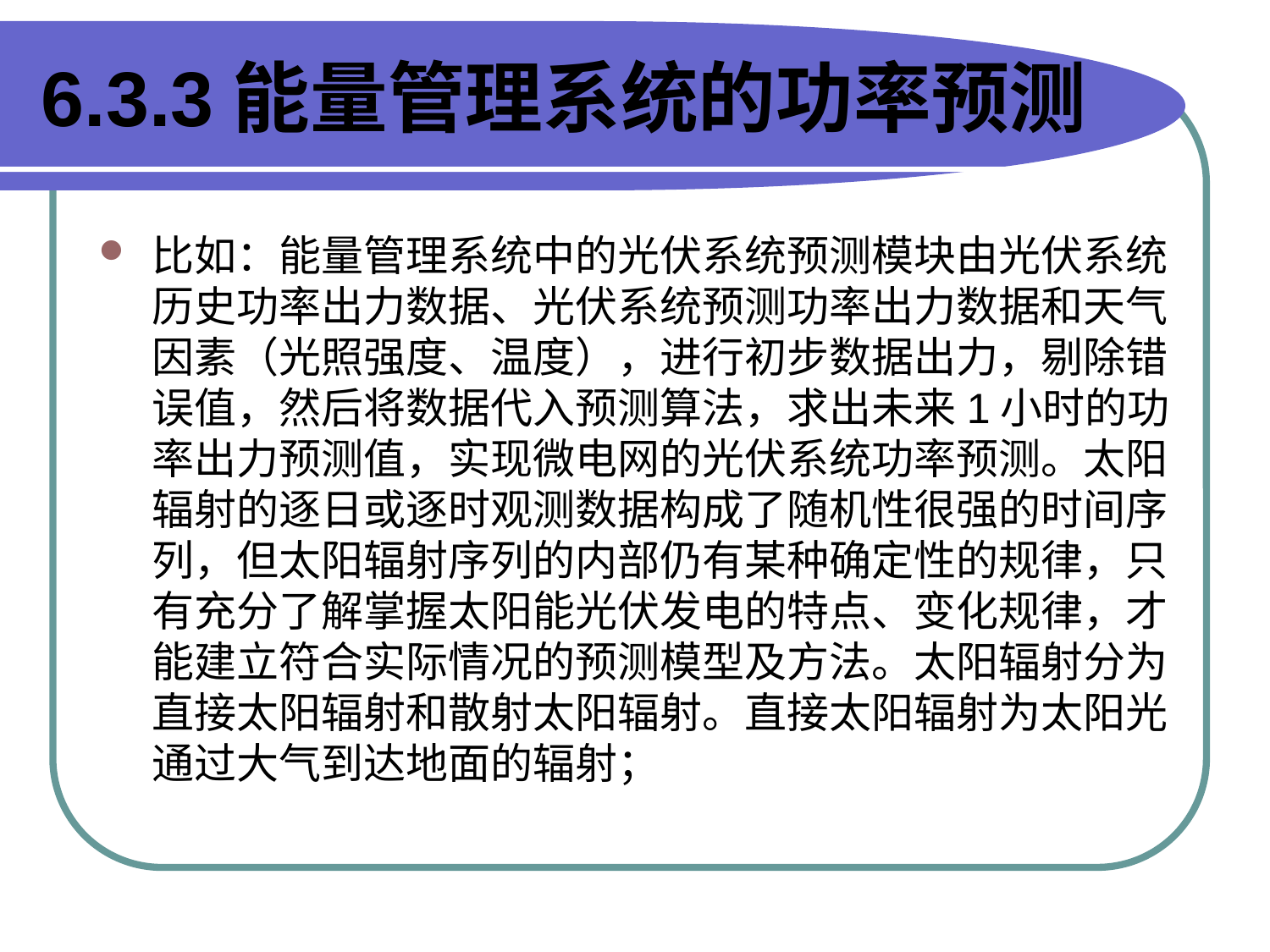

# 6.3.3能量管理系统的功率预测
比如：能量管理系统中的光伏系统预测模块由光伏系统历史功率出力数据、光伏系统预测功率出力数据和天气因素（光照强度、温度），进行初步数据出力，剔除错误值，然后将数据代入预测算法，求出未来1小时的功率出力预测值，实现微电网的光伏系统功率预测。太阳辐射的逐日或逐时观测数据构成了随机性很强的时间序列，但太阳辐射序列的内部仍有某种确定性的规律，只有充分了解掌握太阳能光伏发电的特点、变化规律，才能建立符合实际情况的预测模型及方法。太阳辐射分为直接太阳辐射和散射太阳辐射。直接太阳辐射为太阳光通过大气到达地面的辐射；
125